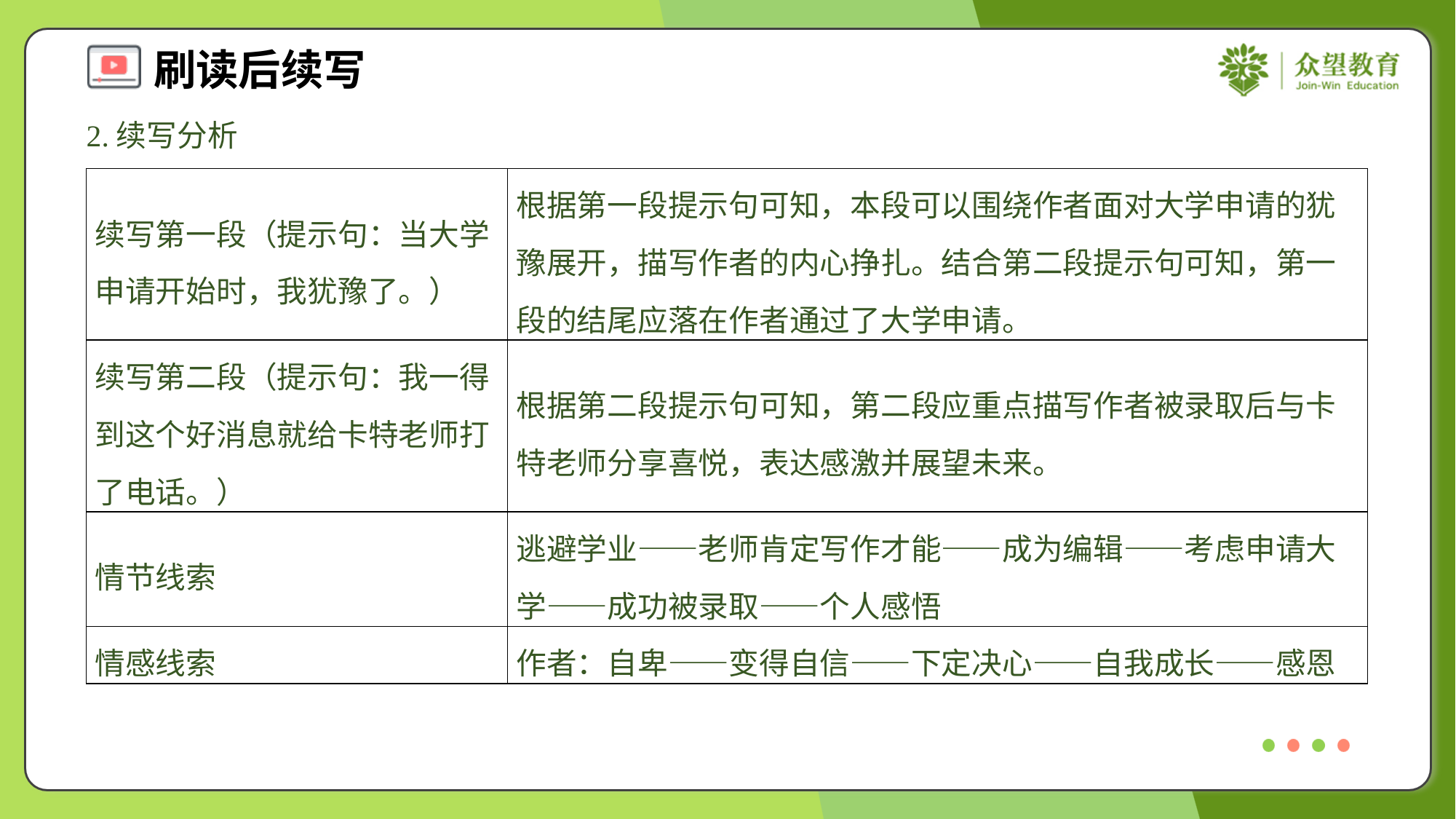

2.续写分析
| 续写第一段（提示句：当大学申请开始时，我犹豫了。） | 根据第一段提示句可知，本段可以围绕作者面对大学申请的犹豫展开，描写作者的内心挣扎。结合第二段提示句可知，第一段的结尾应落在作者通过了大学申请。 |
| --- | --- |
| 续写第二段（提示句：我一得到这个好消息就给卡特老师打了电话。） | 根据第二段提示句可知，第二段应重点描写作者被录取后与卡特老师分享喜悦，表达感激并展望未来。 |
| 情节线索 | 逃避学业——老师肯定写作才能——成为编辑——考虑申请大学——成功被录取——个人感悟 |
| 情感线索 | 作者：自卑——变得自信——下定决心——自我成长——感恩 |